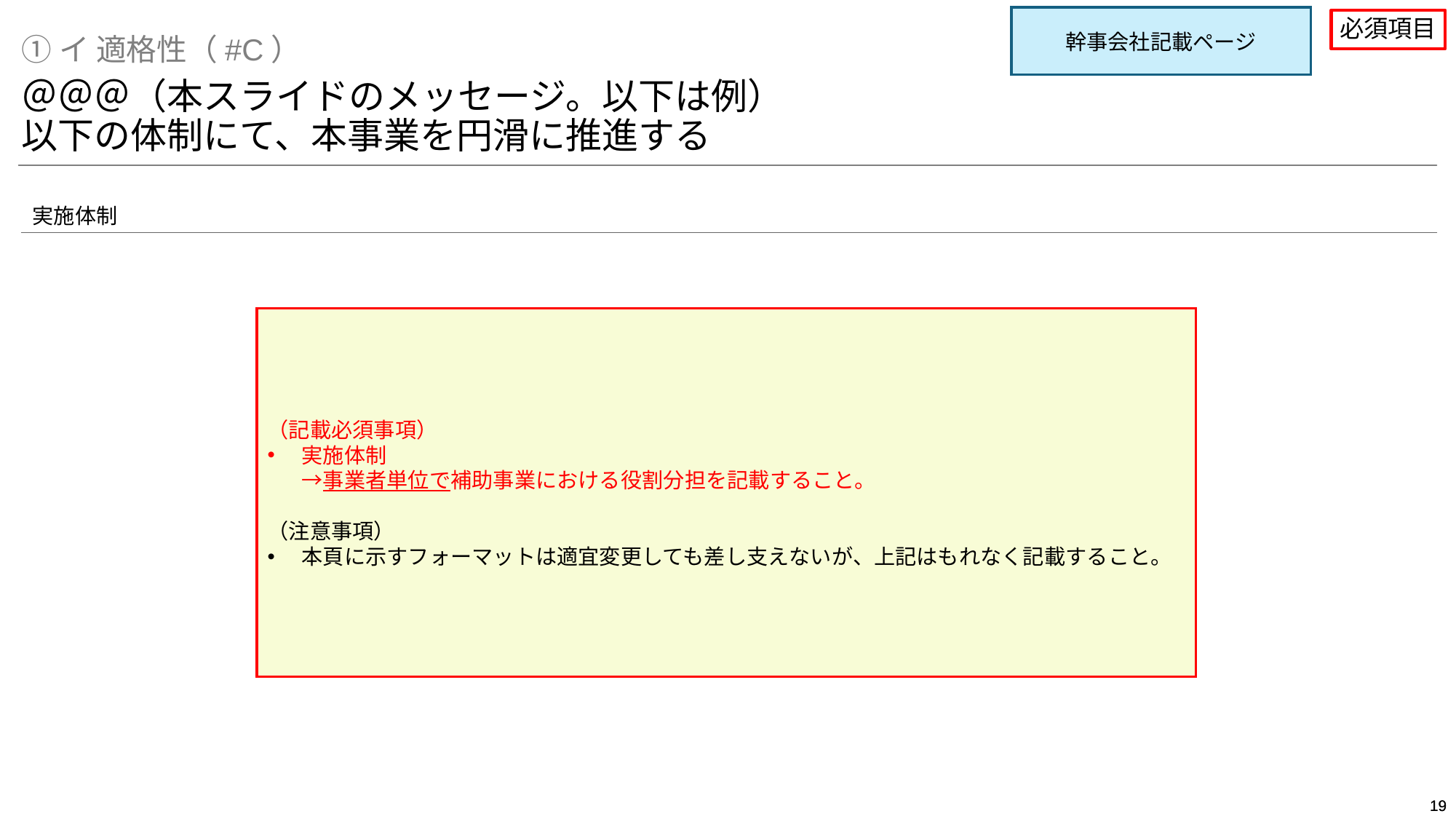

幹事会社記載ページ
必須項目
①イ 適格性（#C）
＠＠＠（本スライドのメッセージ。以下は例）
以下の体制にて、本事業を円滑に推進する
実施体制
（記載必須事項）
実施体制
→事業者単位で補助事業における役割分担を記載すること。

（注意事項）
本頁に示すフォーマットは適宜変更しても差し支えないが、上記はもれなく記載すること。